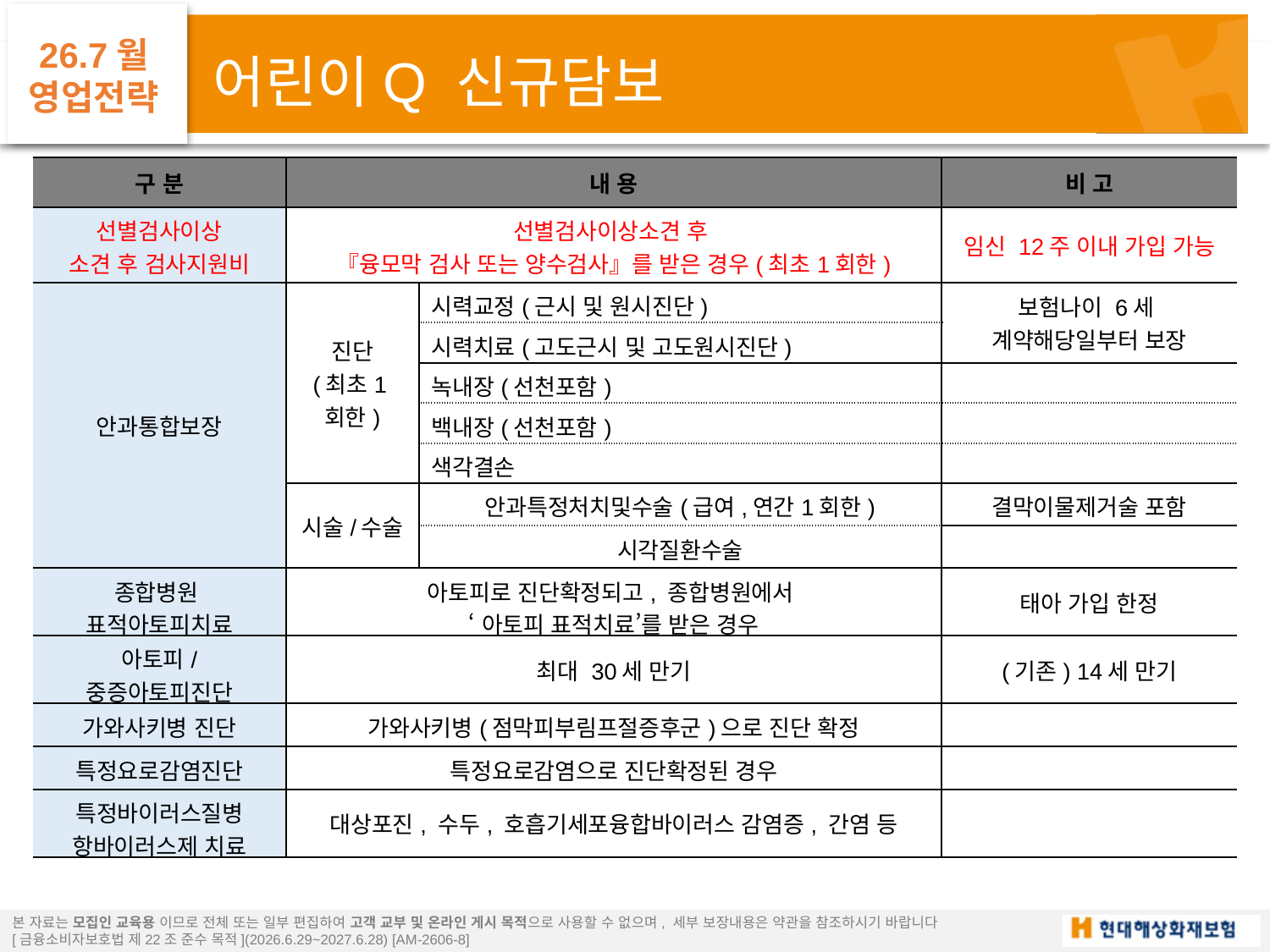

26.7월
영업전략
어린이Q 신규담보
| 구 분 | 내 용 |  | 비 고 |
| --- | --- | --- | --- |
| 선별검사이상 소견 후 검사지원비 | 선별검사이상소견 후 『융모막 검사 또는 양수검사』를 받은 경우(최초1회한) |  | 임신 12주 이내 가입 가능 |
| 안과통합보장 | 진단 (최초1회한) | 시력교정(근시 및 원시진단) | 보험나이 6세 계약해당일부터 보장 |
|  |  | 시력치료(고도근시 및 고도원시진단) |  |
|  |  | 녹내장(선천포함) |  |
|  |  | 백내장(선천포함) |  |
|  |  | 색각결손 |  |
|  | 시술/수술 | 안과특정처치및수술(급여,연간1회한) | 결막이물제거술 포함 |
|  |  | 시각질환수술 |  |
| 종합병원 표적아토피치료 | 아토피로 진단확정되고, 종합병원에서 ‘아토피 표적치료’를 받은 경우 |  | 태아 가입 한정 |
| 아토피/ 중증아토피진단 | 최대 30세 만기 |  | (기존) 14세 만기 |
| 가와사키병 진단 | 가와사키병(점막피부림프절증후군)으로 진단 확정 |  |  |
| 특정요로감염진단 | 특정요로감염으로 진단확정된 경우 |  |  |
| 특정바이러스질병 항바이러스제 치료 | 대상포진, 수두, 호흡기세포융합바이러스 감염증, 간염 등 |  |  |